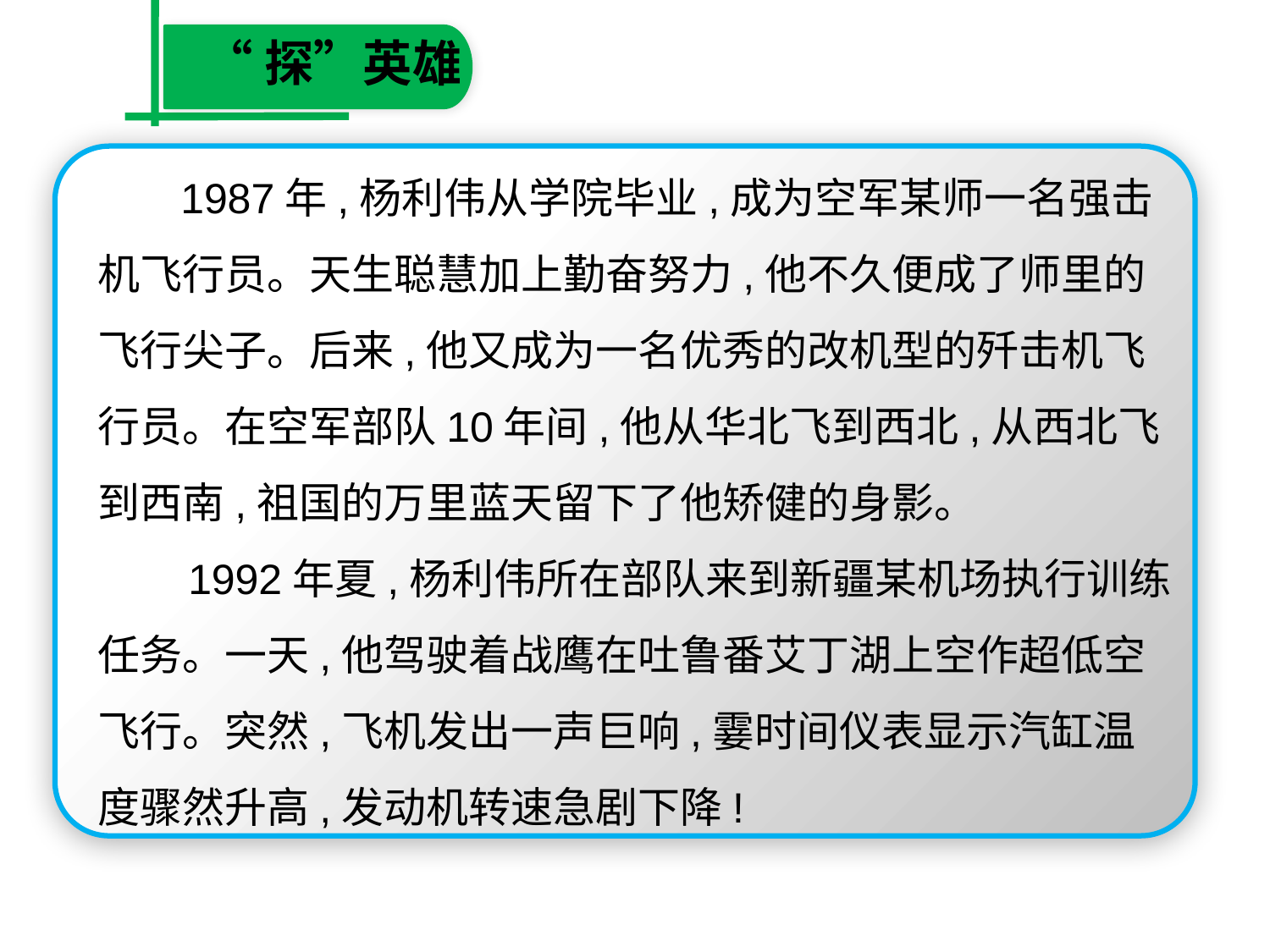

“探”英雄
       1987年,杨利伟从学院毕业,成为空军某师一名强击机飞行员。天生聪慧加上勤奋努力,他不久便成了师里的飞行尖子。后来,他又成为一名优秀的改机型的歼击机飞行员。在空军部队10年间,他从华北飞到西北,从西北飞到西南,祖国的万里蓝天留下了他矫健的身影。
　    1992年夏,杨利伟所在部队来到新疆某机场执行训练任务。一天,他驾驶着战鹰在吐鲁番艾丁湖上空作超低空飞行。突然,飞机发出一声巨响,霎时间仪表显示汽缸温度骤然升高,发动机转速急剧下降!